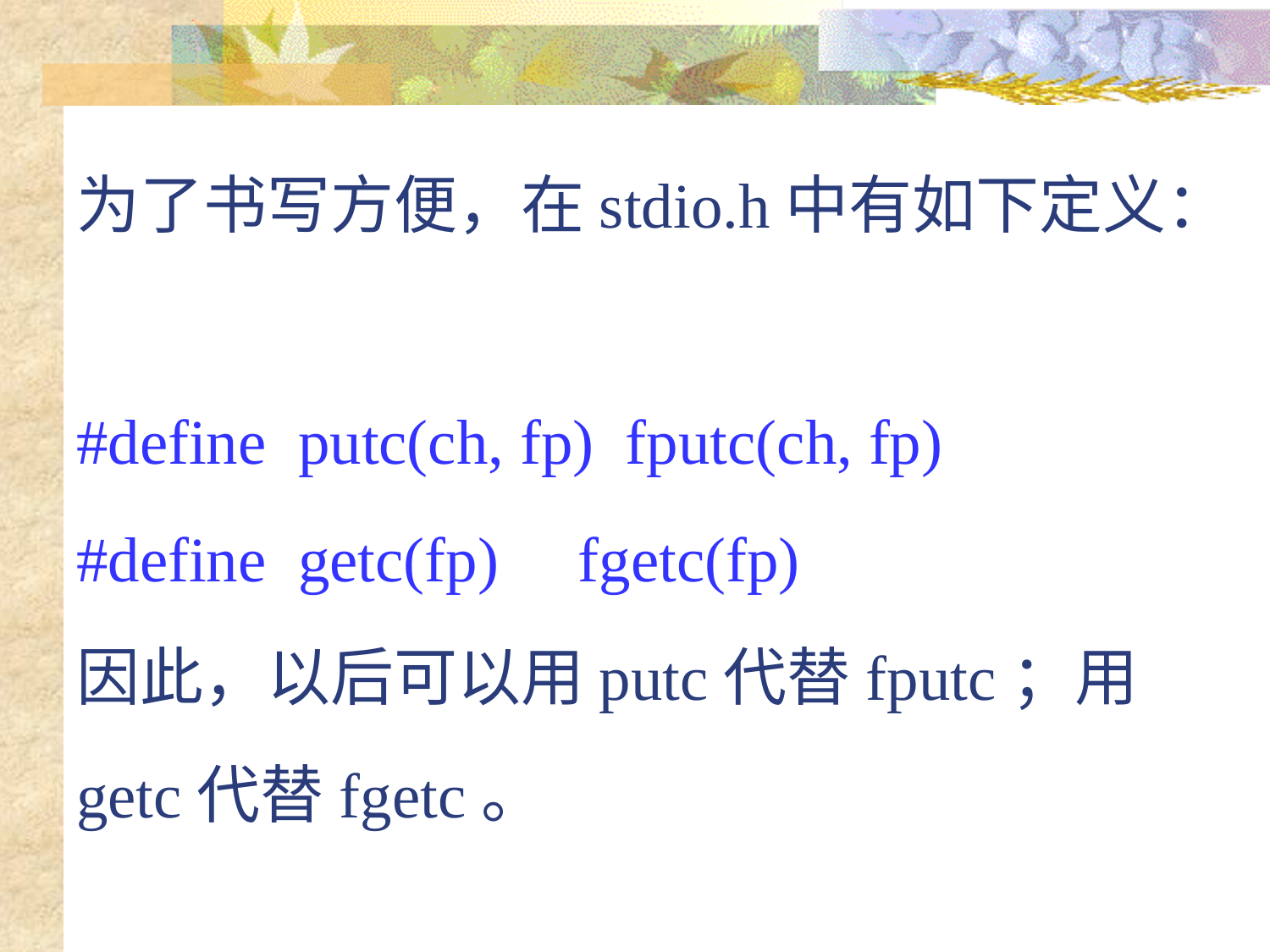

# 为了书写方便，在stdio.h中有如下定义： #define  putc(ch, fp)  fputc(ch, fp) #define  getc(fp)     fgetc(fp) 因此，以后可以用putc代替fputc；用getc代替fgetc。